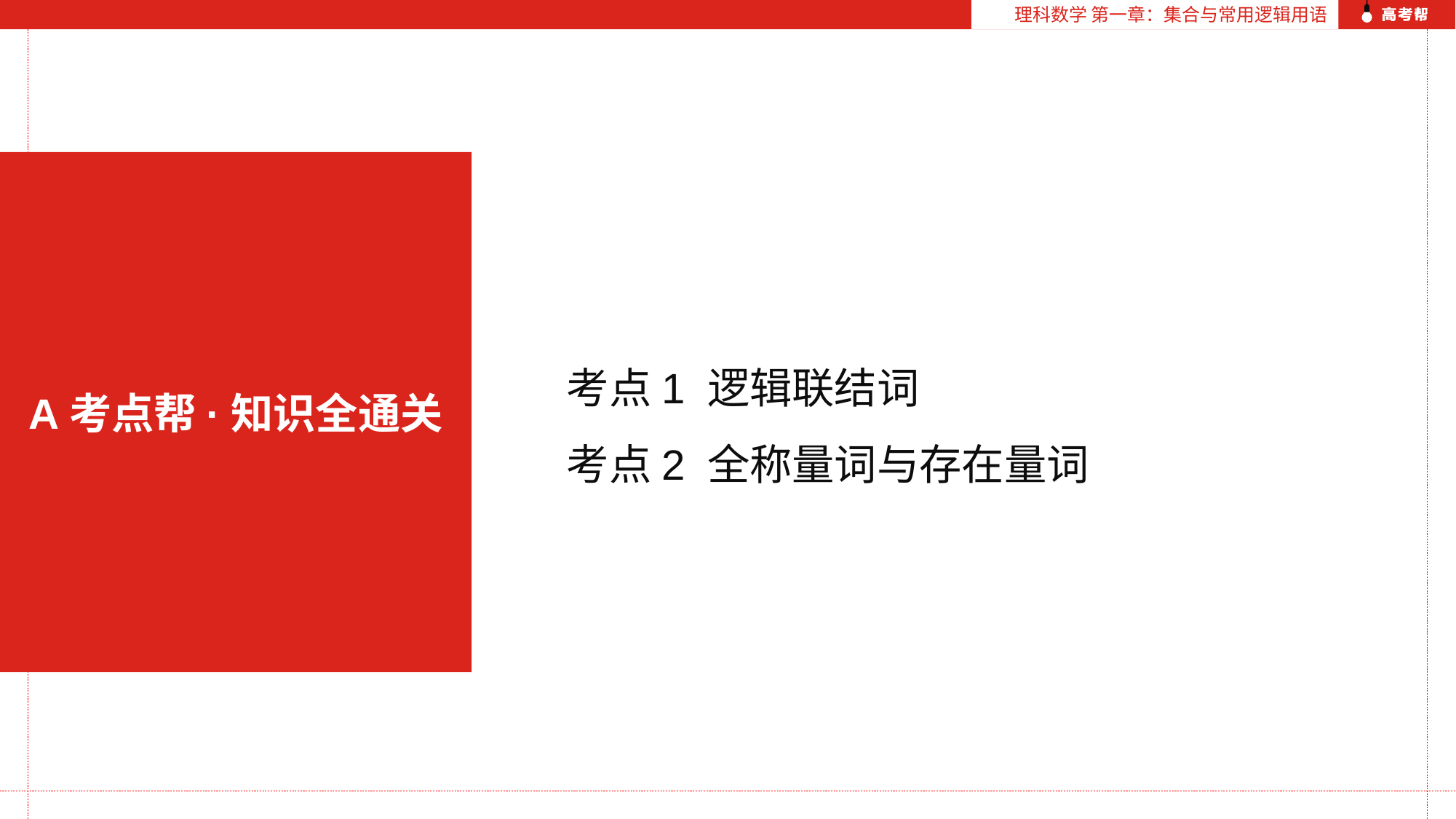

理科数学 第一章：集合与常用逻辑用语
考点1 逻辑联结词
考点2 全称量词与存在量词
A考点帮·知识全通关